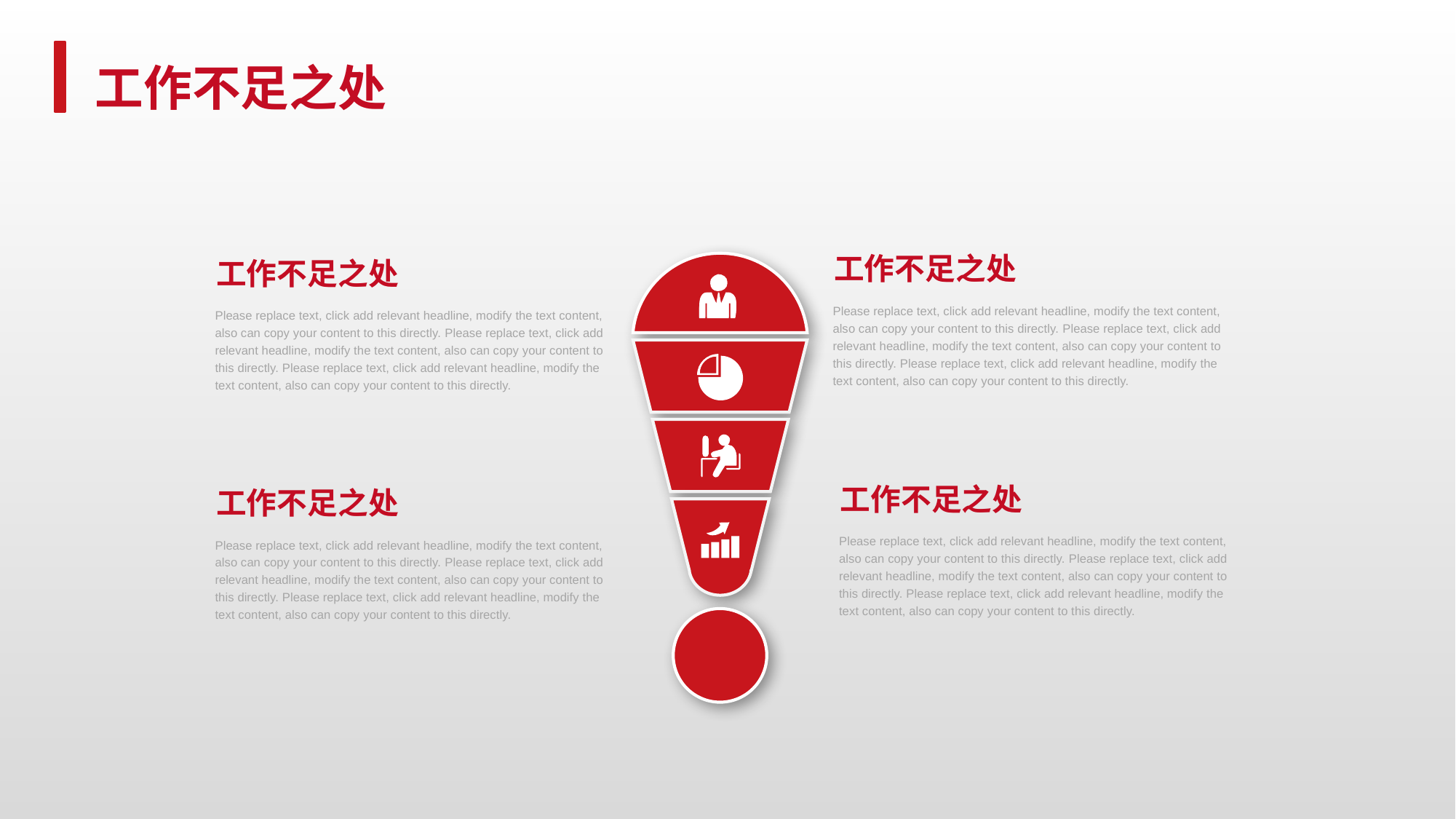

工作不足之处
 工作不足之处
 工作不足之处

Please replace text, click add relevant headline, modify the text content, also can copy your content to this directly. Please replace text, click add relevant headline, modify the text content, also can copy your content to this directly. Please replace text, click add relevant headline, modify the text content, also can copy your content to this directly.

Please replace text, click add relevant headline, modify the text content, also can copy your content to this directly. Please replace text, click add relevant headline, modify the text content, also can copy your content to this directly. Please replace text, click add relevant headline, modify the text content, also can copy your content to this directly.

 工作不足之处
 工作不足之处

Please replace text, click add relevant headline, modify the text content, also can copy your content to this directly. Please replace text, click add relevant headline, modify the text content, also can copy your content to this directly. Please replace text, click add relevant headline, modify the text content, also can copy your content to this directly.

Please replace text, click add relevant headline, modify the text content, also can copy your content to this directly. Please replace text, click add relevant headline, modify the text content, also can copy your content to this directly. Please replace text, click add relevant headline, modify the text content, also can copy your content to this directly.